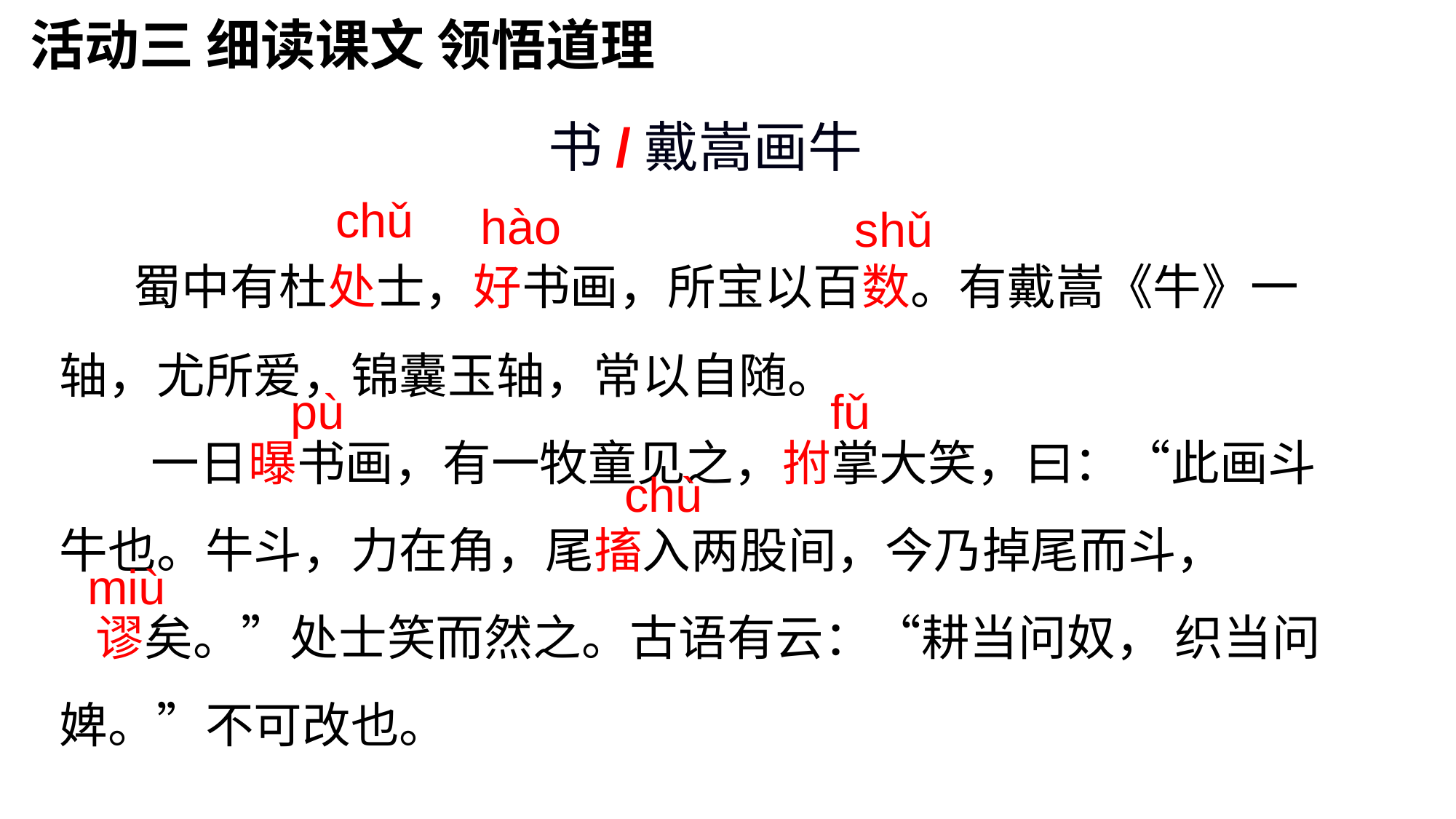

活动三 细读课文 领悟道理
书/戴嵩画牛
chǔ
hào
shǔ
  蜀中有杜处士，好书画，所宝以百数。有戴嵩《牛》一轴，尤所爱，锦囊玉轴，常以自随。
    一日曝书画，有一牧童见之，拊掌大笑，曰：“此画斗牛也。牛斗，力在角，尾搐入两股间，今乃掉尾而斗，
谬矣。”处士笑而然之。古语有云：“耕当问奴， 织当问婢。”不可改也。
pù
fǔ
chù
miù